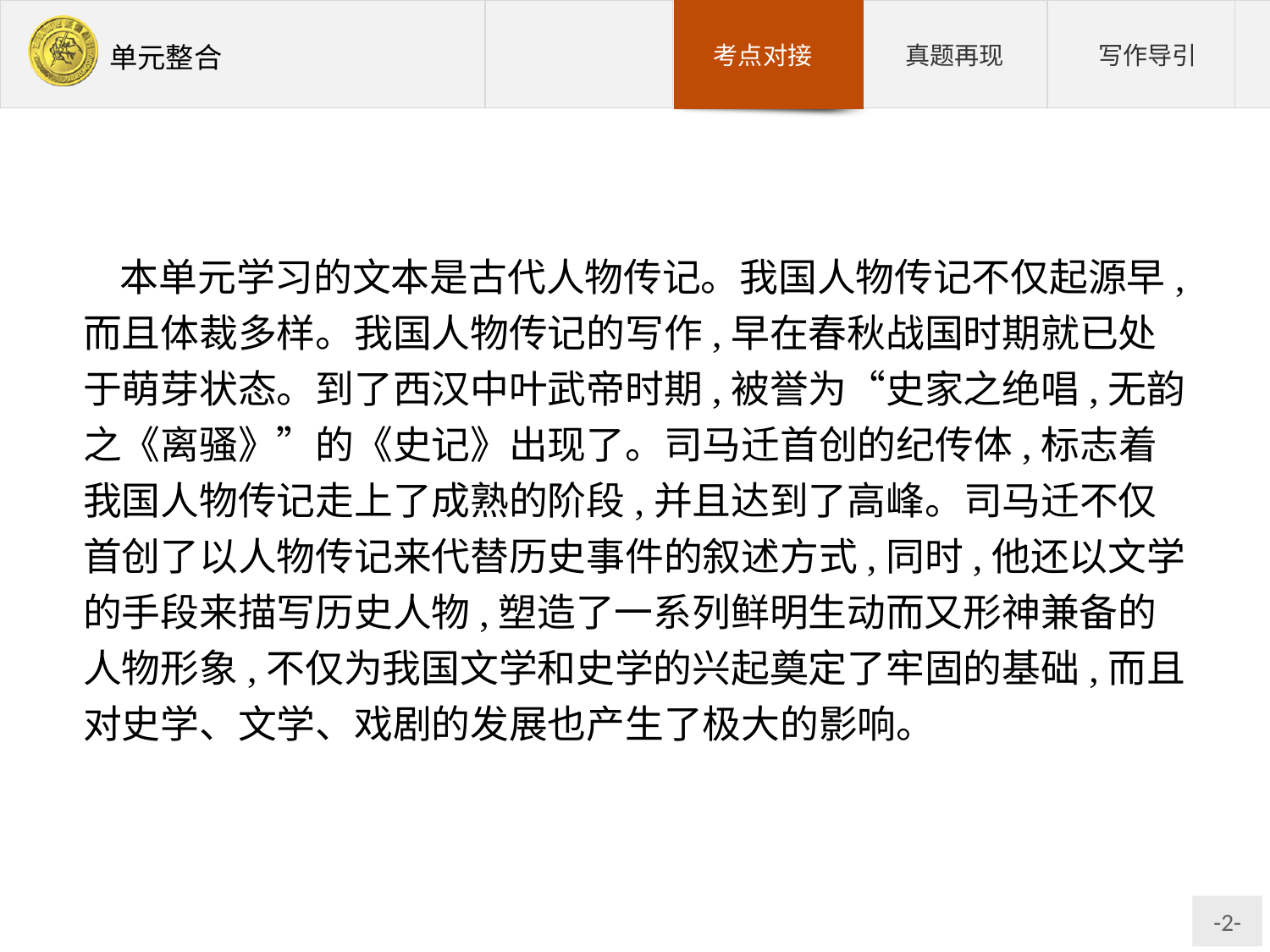

本单元学习的文本是古代人物传记。我国人物传记不仅起源早,而且体裁多样。我国人物传记的写作,早在春秋战国时期就已处于萌芽状态。到了西汉中叶武帝时期,被誉为“史家之绝唱,无韵之《离骚》”的《史记》出现了。司马迁首创的纪传体,标志着我国人物传记走上了成熟的阶段,并且达到了高峰。司马迁不仅首创了以人物传记来代替历史事件的叙述方式,同时,他还以文学的手段来描写历史人物,塑造了一系列鲜明生动而又形神兼备的人物形象,不仅为我国文学和史学的兴起奠定了牢固的基础,而且对史学、文学、戏剧的发展也产生了极大的影响。